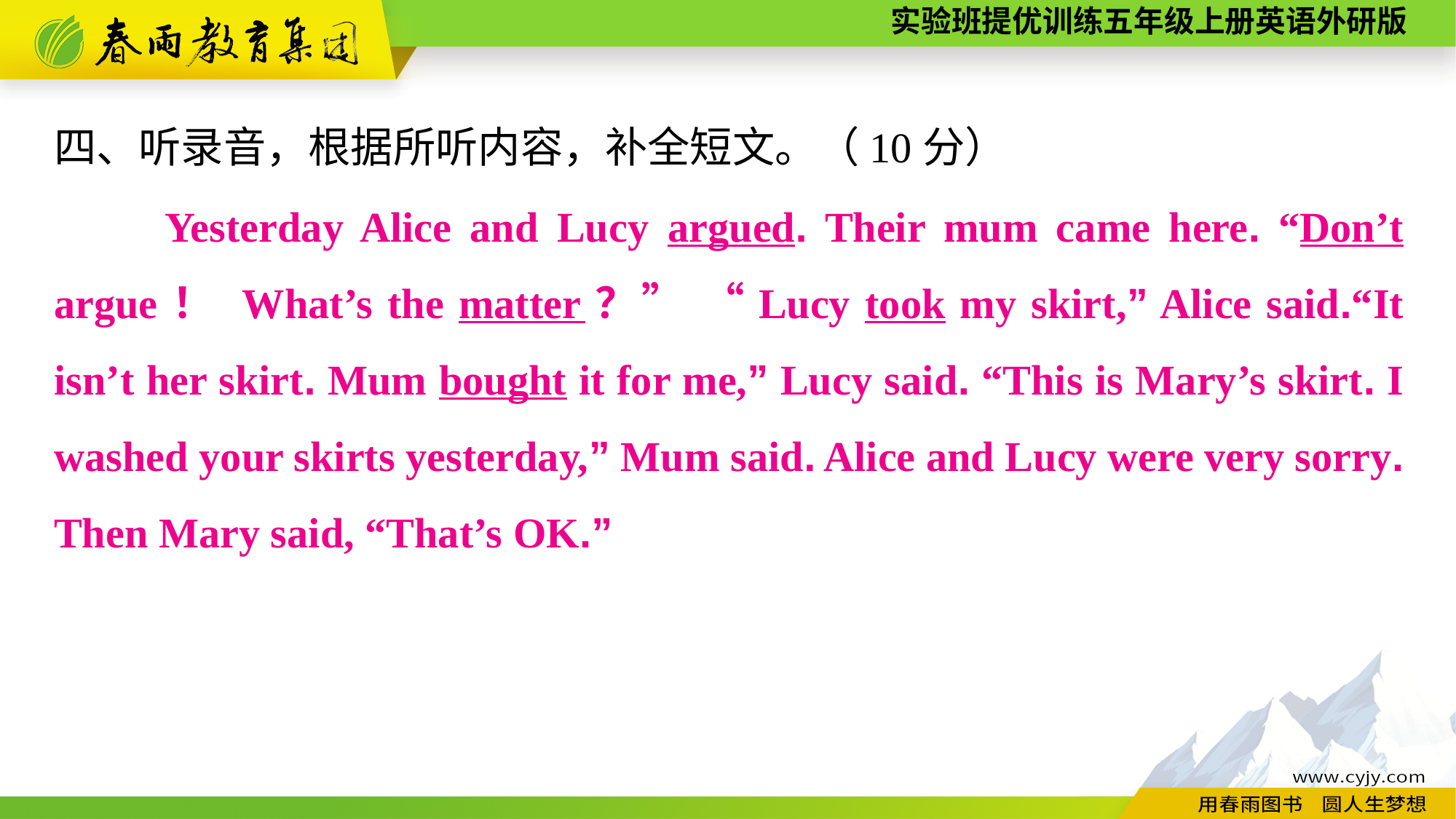

四、听录音，根据所听内容，补全短文。（10分）
　　Yesterday Alice and Lucy argued. Their mum came here. “Don’t argue！ What’s the matter？” “Lucy took my skirt,” Alice said.“It isn’t her skirt. Mum bought it for me,” Lucy said. “This is Mary’s skirt. I washed your skirts yesterday,” Mum said. Alice and Lucy were very sorry. Then Mary said, “That’s OK.”